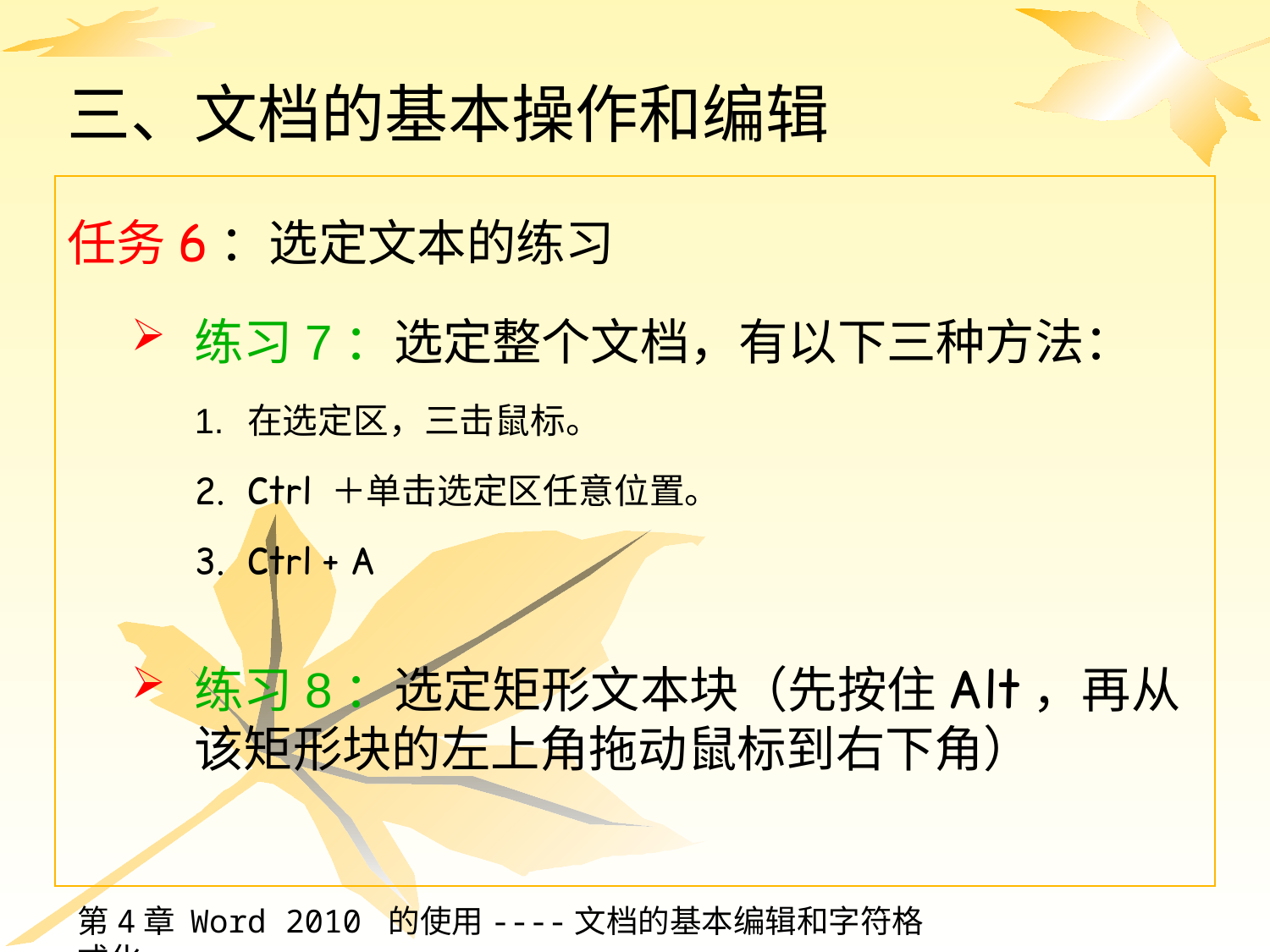

# 三、文档的基本操作和编辑
任务6：选定文本的练习
练习7：选定整个文档，有以下三种方法：
在选定区，三击鼠标。
Ctrl ＋单击选定区任意位置。
Ctrl + A

练习8：选定矩形文本块（先按住Alt，再从该矩形块的左上角拖动鼠标到右下角）